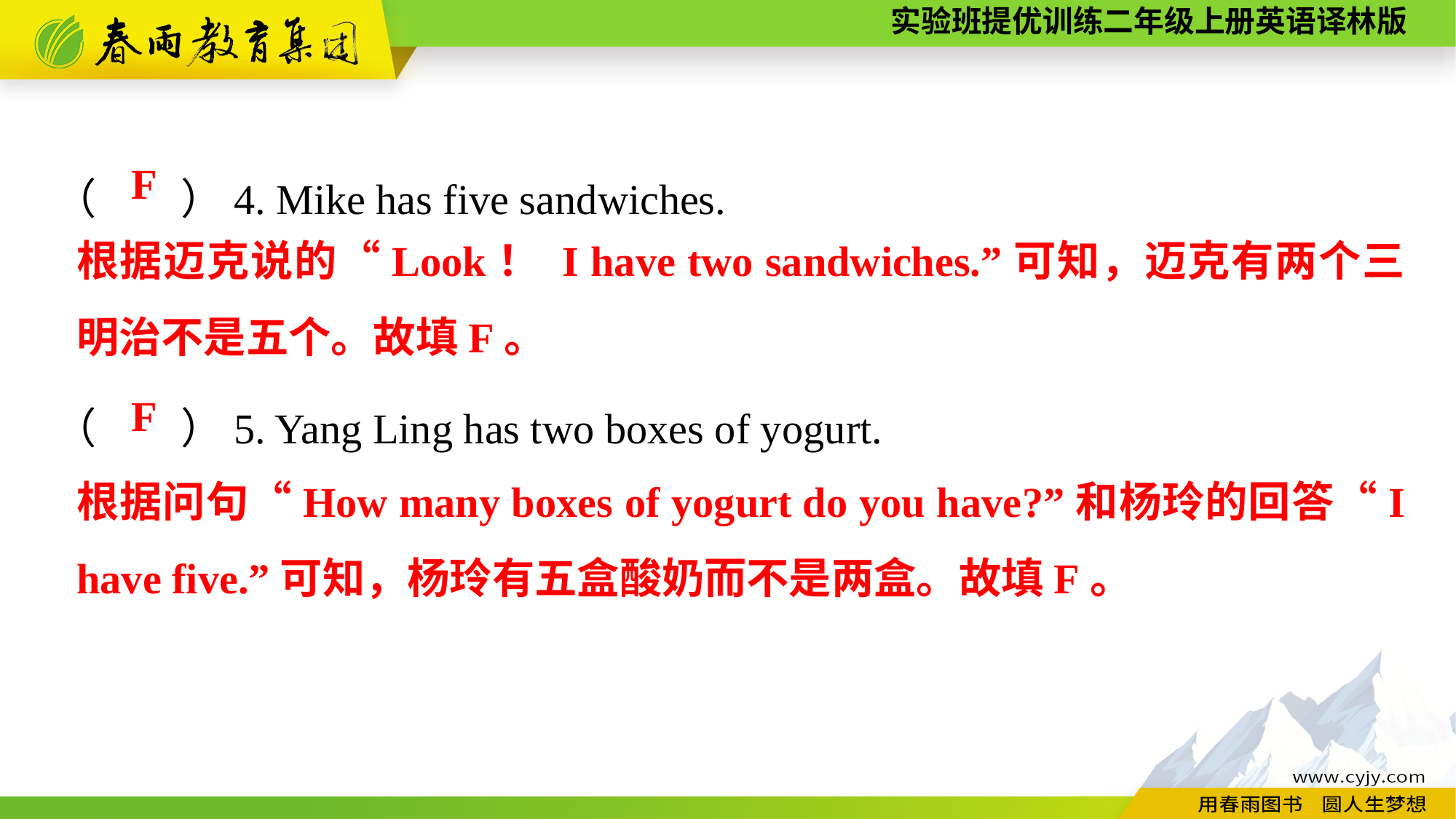

（　　）4. Mike has five sandwiches.

（　　）5. Yang Ling has two boxes of yogurt.
F
根据迈克说的“Look！ I have two sandwiches.”可知，迈克有两个三明治不是五个。故填F。
F
根据问句“How many boxes of yogurt do you have?”和杨玲的回答“I have five.”可知，杨玲有五盒酸奶而不是两盒。故填F。